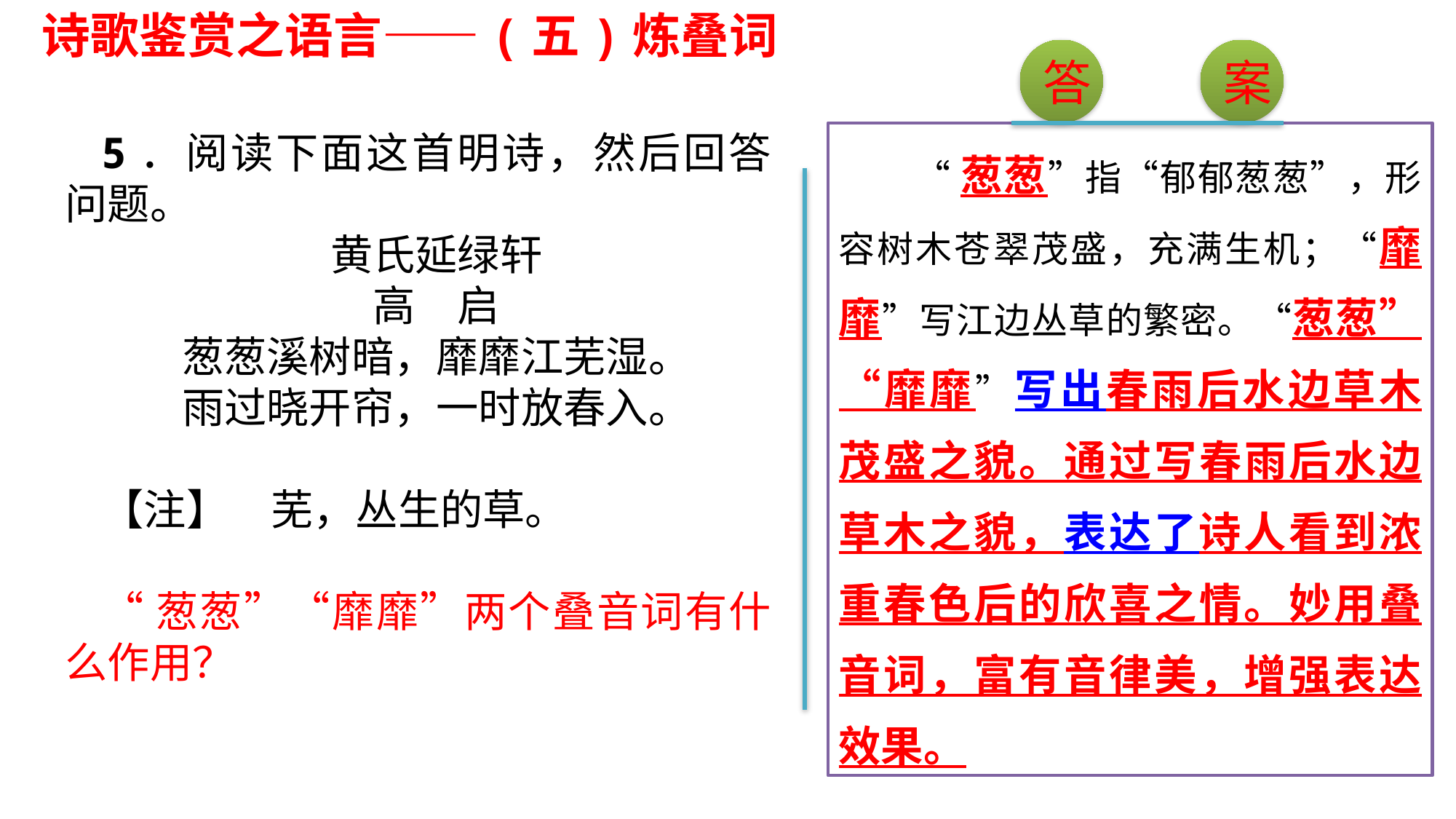

诗歌鉴赏之语言——(五)炼叠词
答
案
5．阅读下面这首明诗，然后回答问题。
黄氏延绿轩
高　启
葱葱溪树暗，靡靡江芜湿。
雨过晓开帘，一时放春入。

【注】　芜，丛生的草。

“葱葱”“靡靡”两个叠音词有什么作用？
        “葱葱”指“郁郁葱葱”，形容树木苍翠茂盛，充满生机；“靡靡”写江边丛草的繁密。“葱葱”“靡靡”写出春雨后水边草木茂盛之貌。通过写春雨后水边草木之貌，表达了诗人看到浓重春色后的欣喜之情。妙用叠音词，富有音律美，增强表达效果。